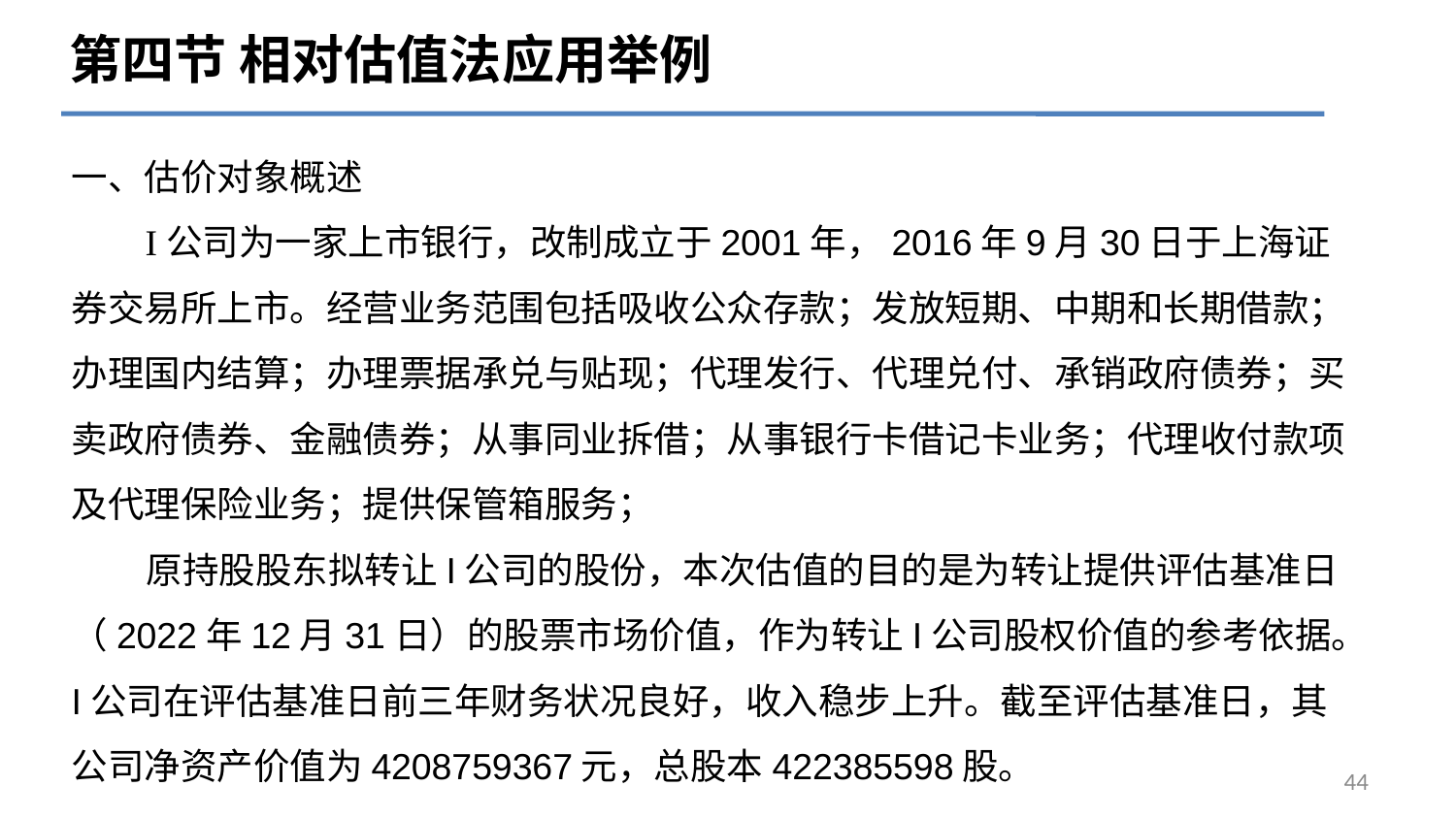

第四节 相对估值法应用举例
一、估价对象概述
        I公司为一家上市银行，改制成立于2001年，2016年9月30日于上海证券交易所上市。经营业务范围包括吸收公众存款；发放短期、中期和长期借款；办理国内结算；办理票据承兑与贴现；代理发行、代理兑付、承销政府债券；买卖政府债券、金融债券；从事同业拆借；从事银行卡借记卡业务；代理收付款项及代理保险业务；提供保管箱服务；
        原持股股东拟转让I公司的股份，本次估值的目的是为转让提供评估基准日（2022年12月31日）的股票市场价值，作为转让I公司股权价值的参考依据。I公司在评估基准日前三年财务状况良好，收入稳步上升。截至评估基准日，其公司净资产价值为4208759367元，总股本422385598股。
44